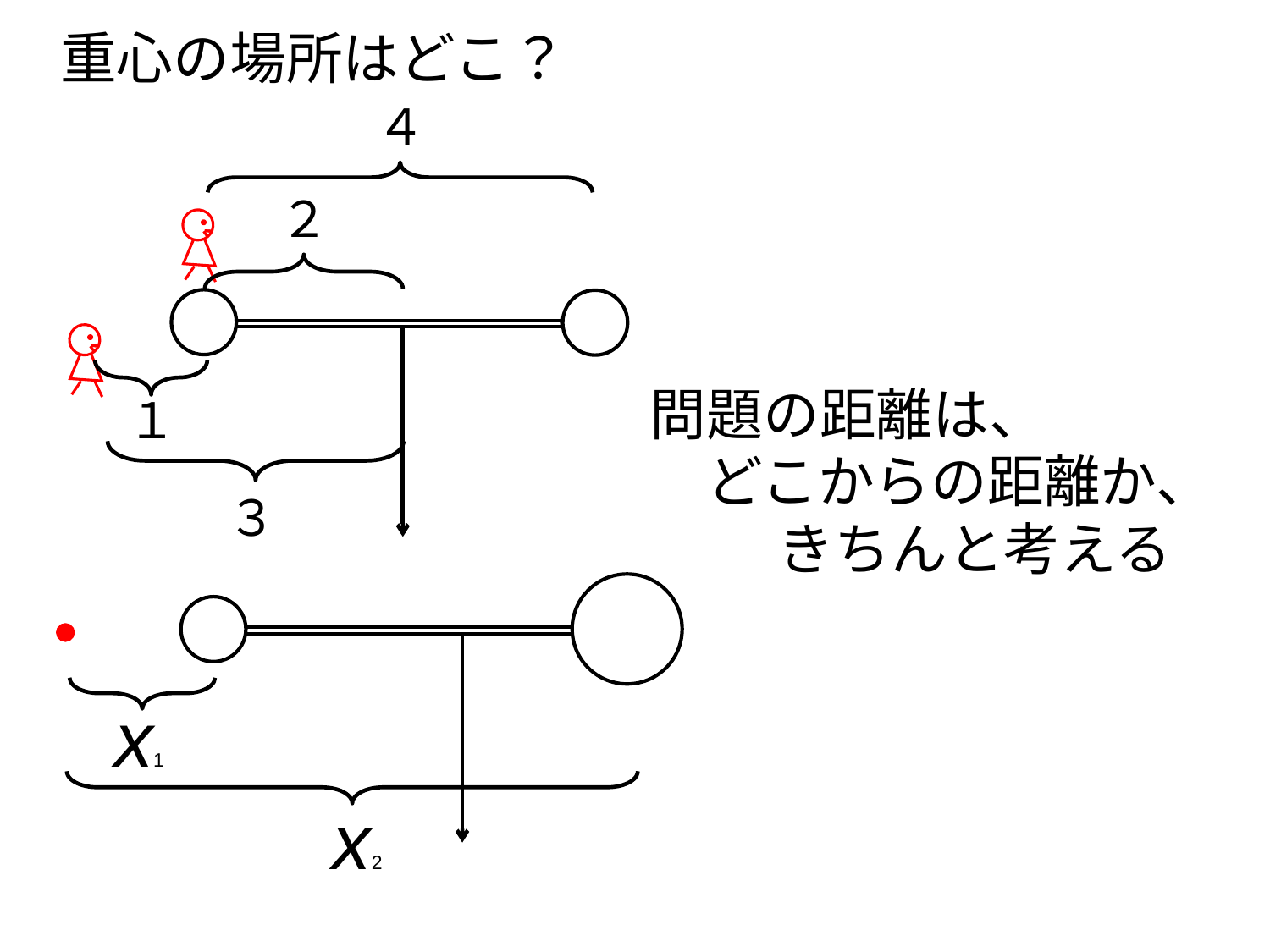

重心の場所はどこ？
４

２

問題の距離は、
　どこからの距離か、
         きちんと考える

１
３

x1
x2